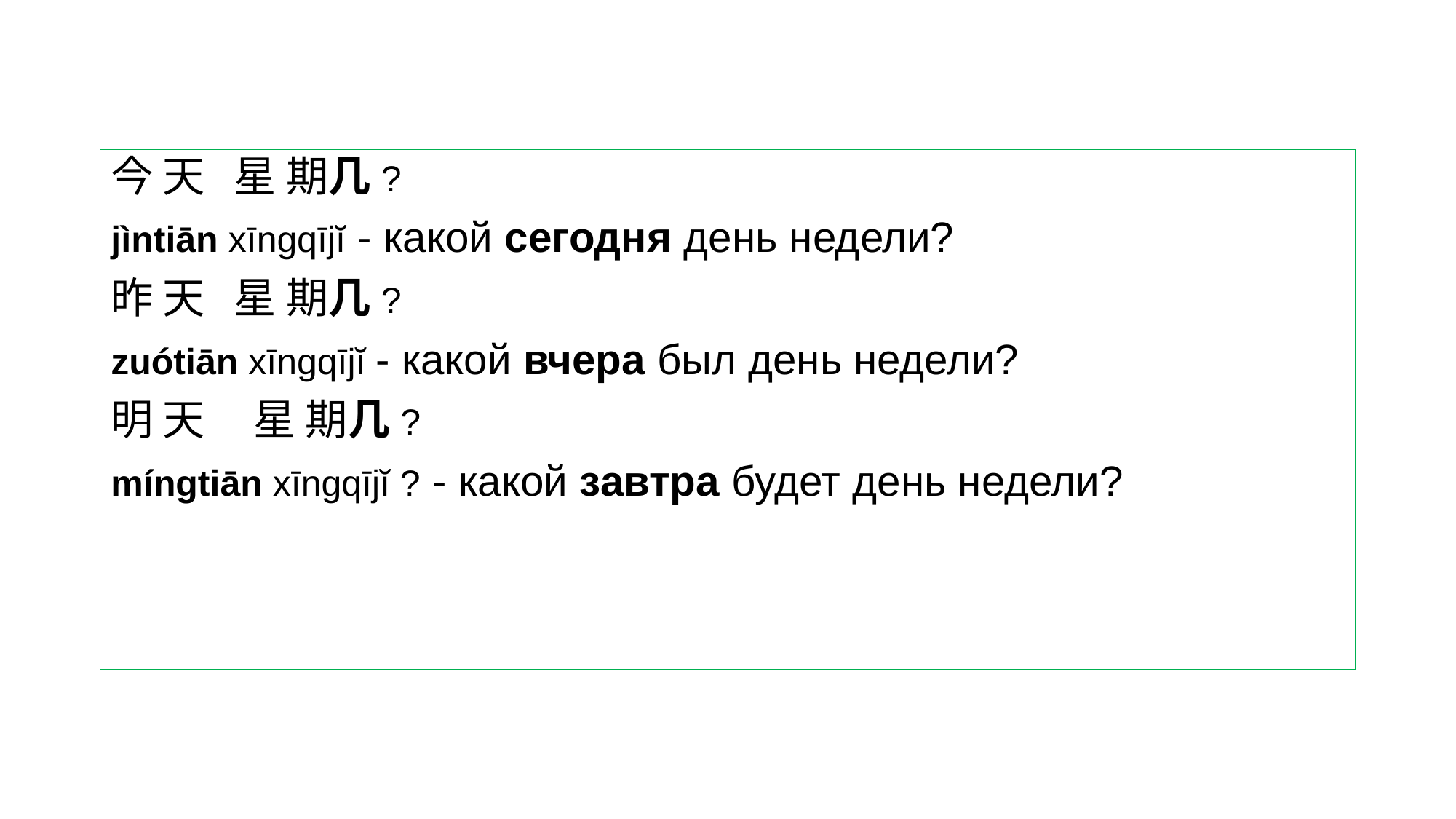

今 天   星 期几?
jìntiān xīngqījĭ - какой сегодня день недели?
昨 天   星 期几?
zuótiān xīngqījĭ - какой вчера был день недели?
明 天     星 期几?
míngtiān xīngqījĭ ? - какой завтра будет день недели?